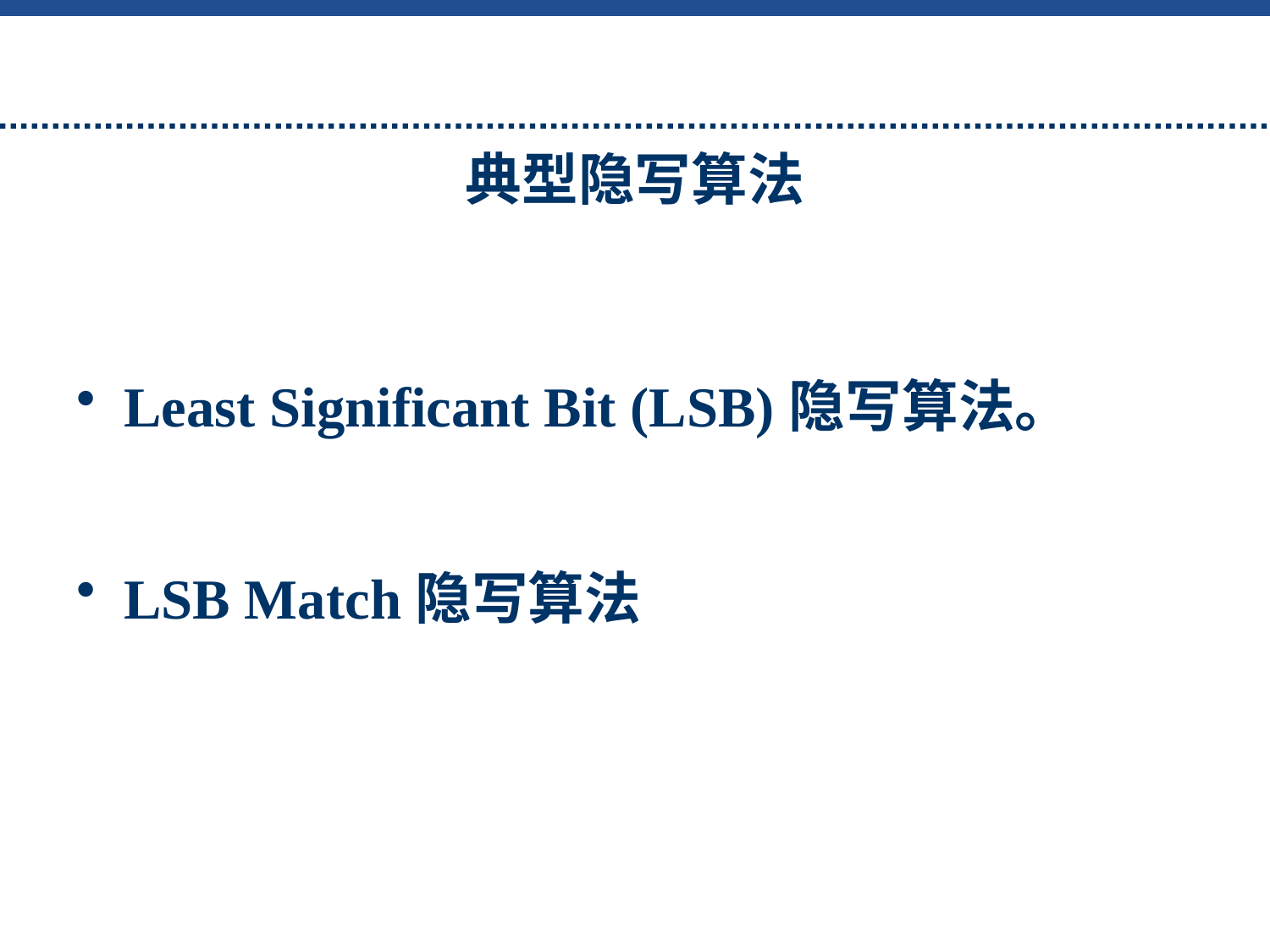

# 典型隐写算法

Least Significant Bit (LSB)隐写算法。

LSB Match隐写算法